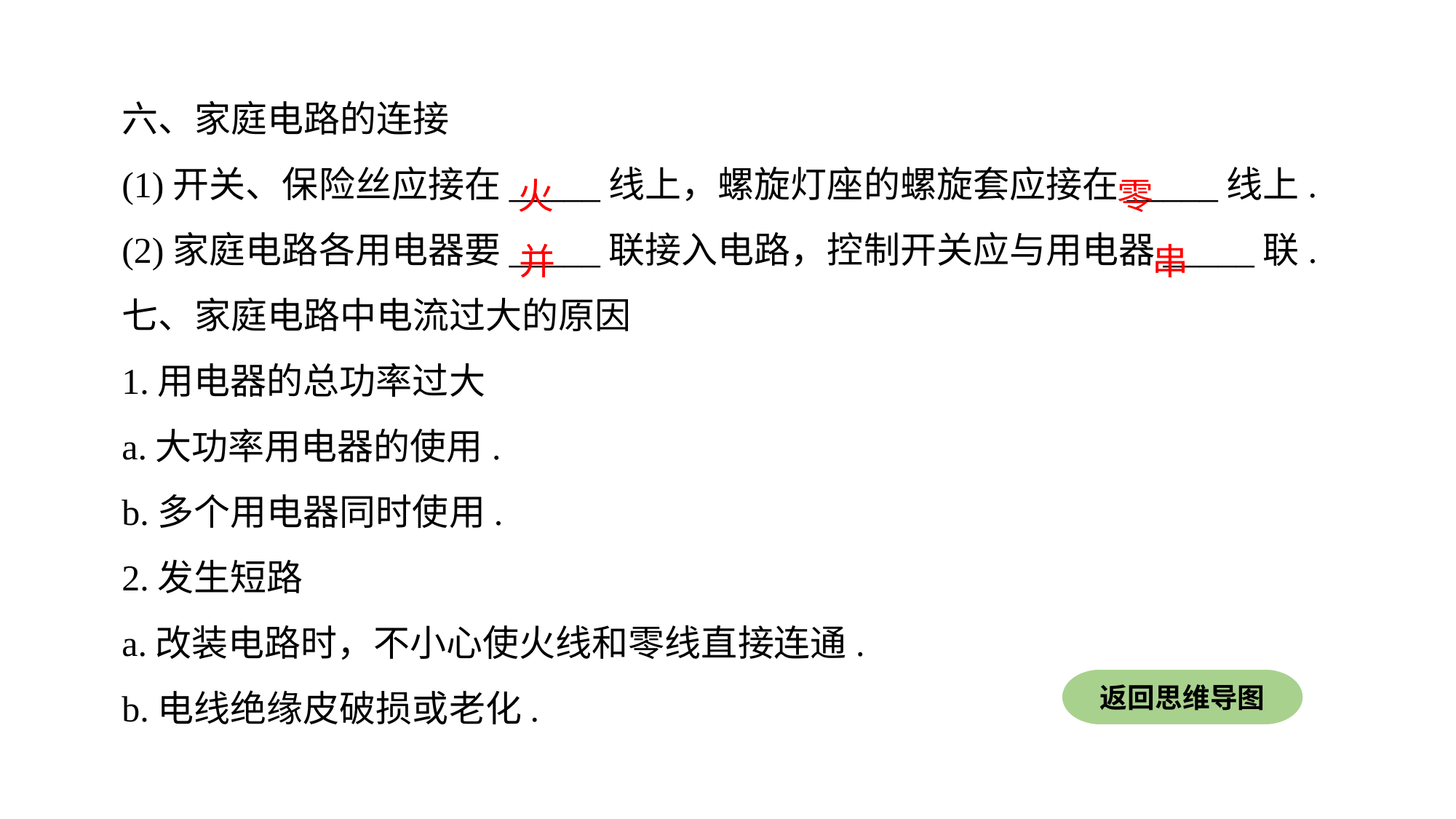

六、家庭电路的连接(1)开关、保险丝应接在_____线上，螺旋灯座的螺旋套应接在_____线上.
(2)家庭电路各用电器要_____联接入电路，控制开关应与用电器_____联.
七、家庭电路中电流过大的原因1.用电器的总功率过大a.大功率用电器的使用.b.多个用电器同时使用.2.发生短路a.改装电路时，不小心使火线和零线直接连通.b.电线绝缘皮破损或老化.
火
零
并
串
返回思维导图